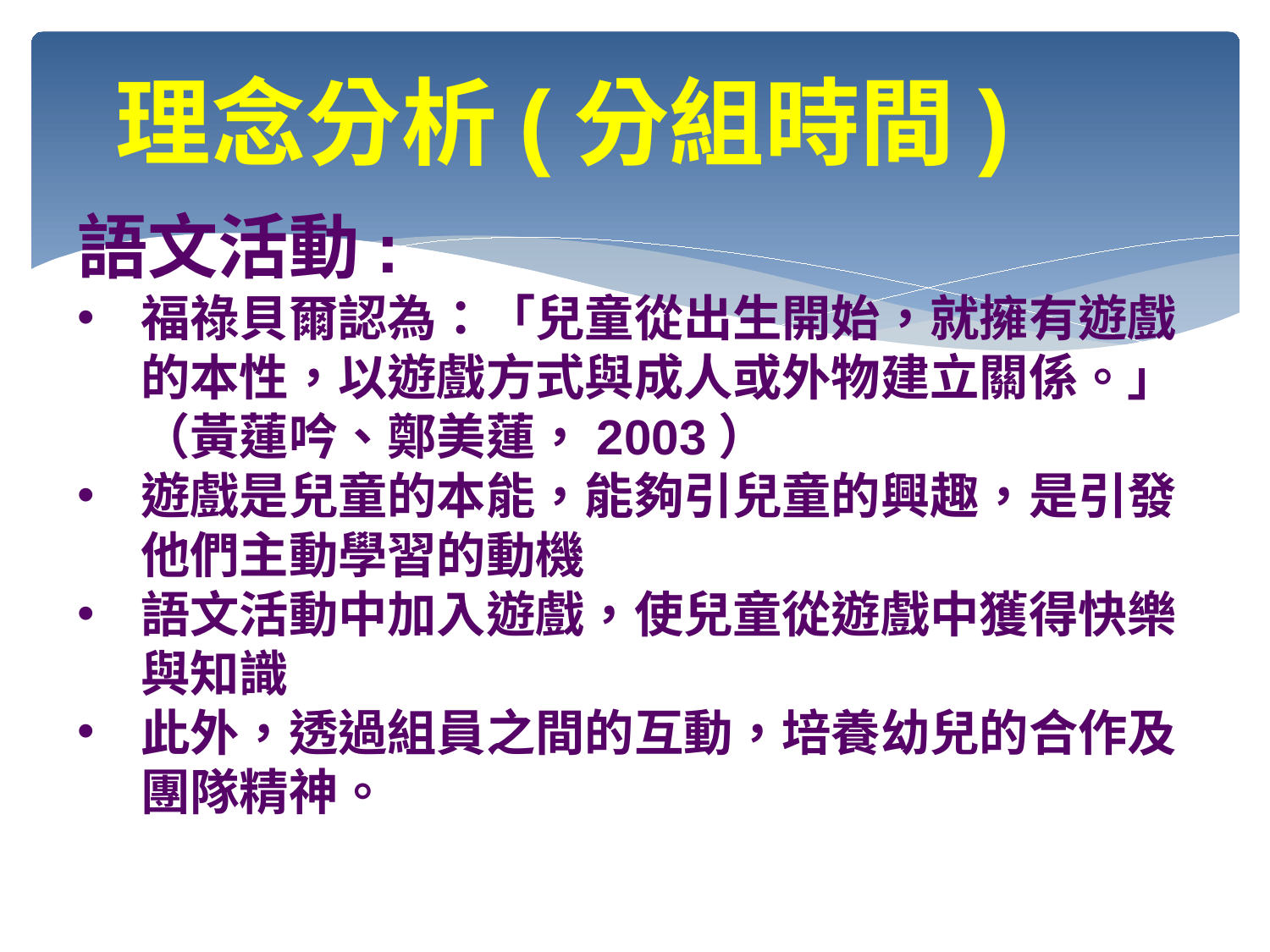

理念分析(分組時間)
語文活動:
福祿貝爾認為：「兒童從出生開始，就擁有遊戲的本性，以遊戲方式與成人或外物建立關係。」（黃蓮吟、鄭美蓮，2003）
遊戲是兒童的本能，能夠引兒童的興趣，是引發他們主動學習的動機
語文活動中加入遊戲，使兒童從遊戲中獲得快樂與知識
此外，透過組員之間的互動，培養幼兒的合作及團隊精神。